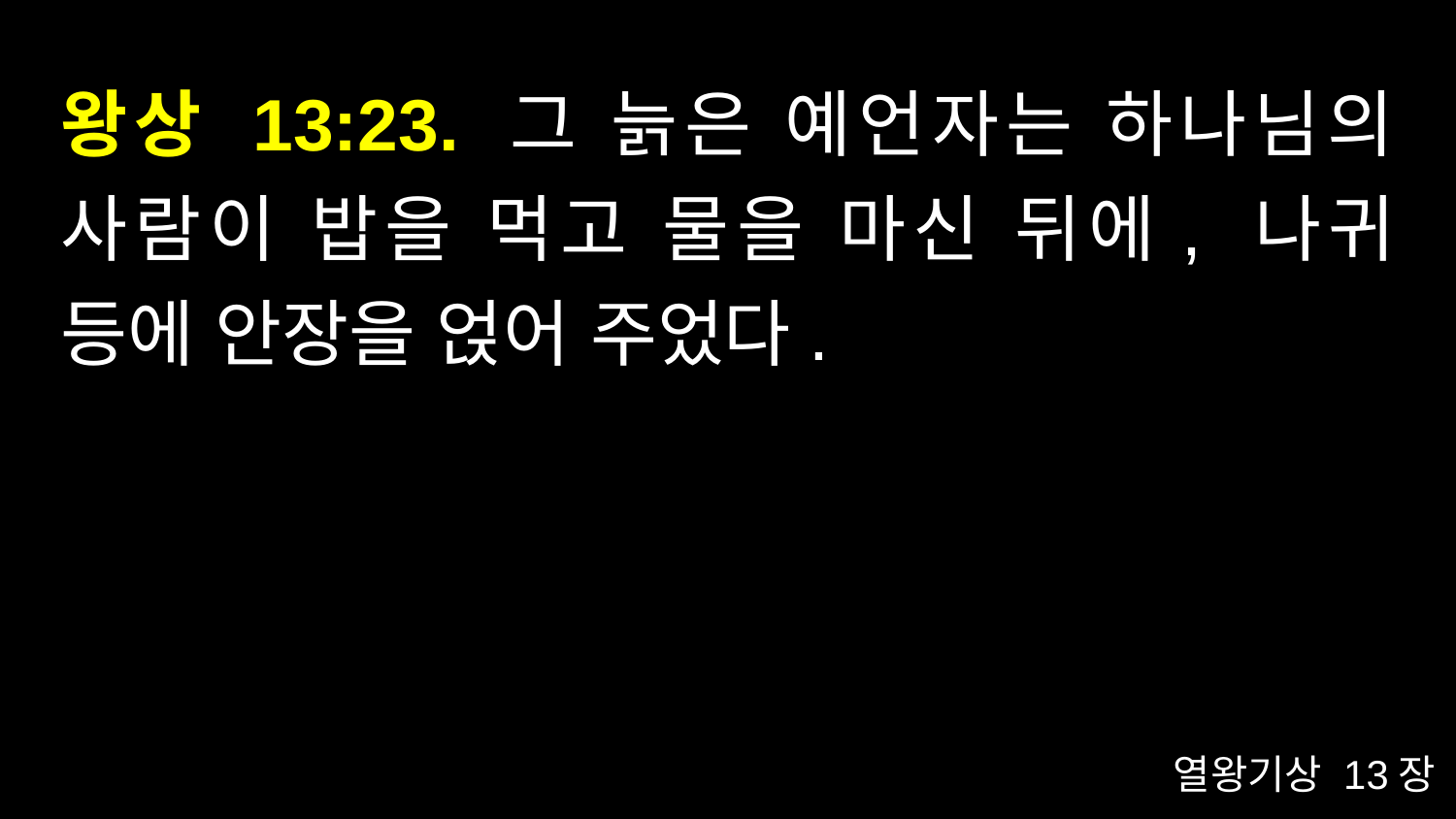

# 왕상 13:23. 그 늙은 예언자는 하나님의 사람이 밥을 먹고 물을 마신 뒤에, 나귀 등에 안장을 얹어 주었다.
열왕기상 13장